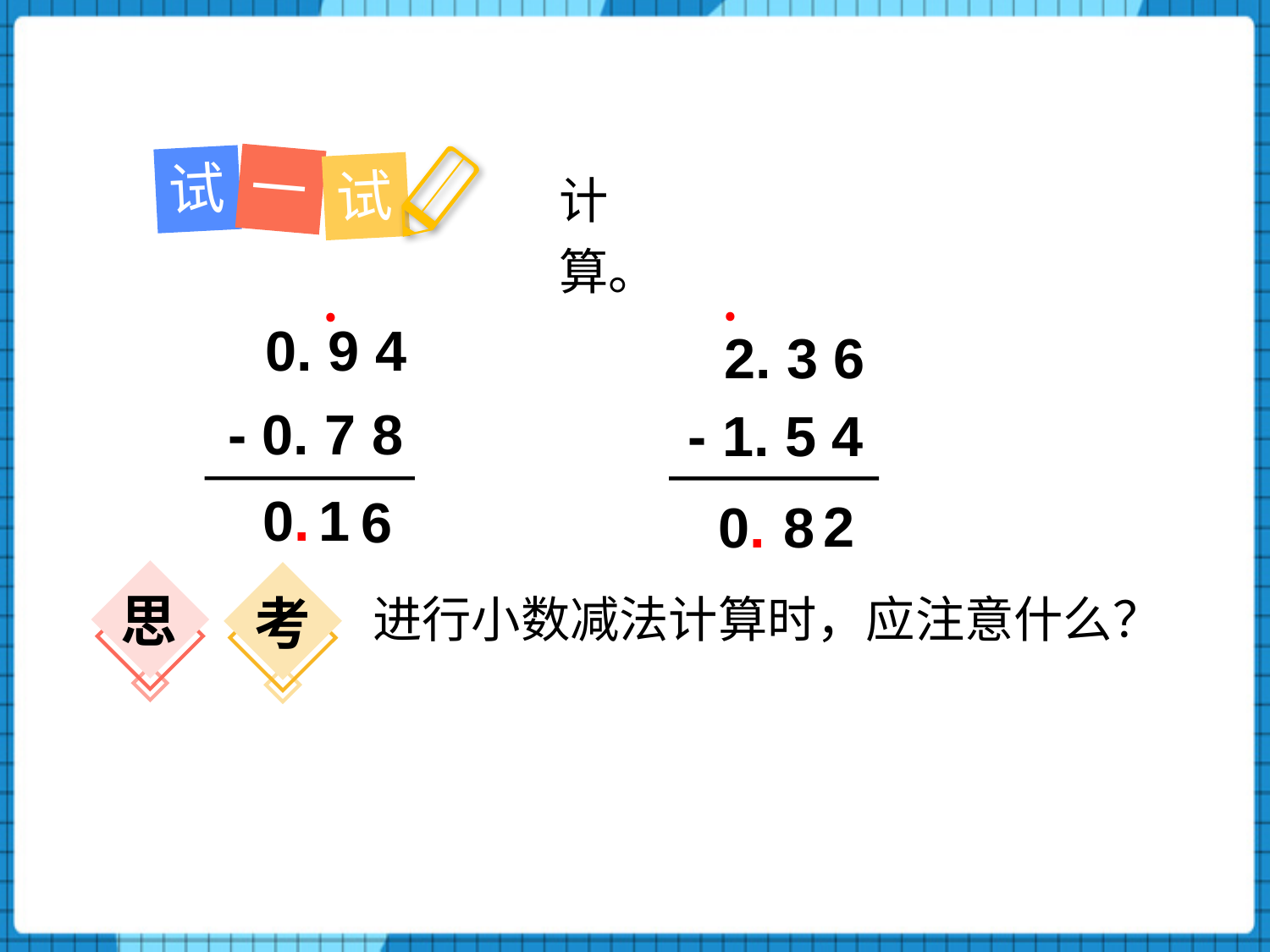

一
试
试
计算。
﹒
﹒
   0. 9 4
   2. 3 6
- 0. 7 8
- 1. 5 4

1
  0.

6
2
8
  0.

思
考
进行小数减法计算时，应注意什么？